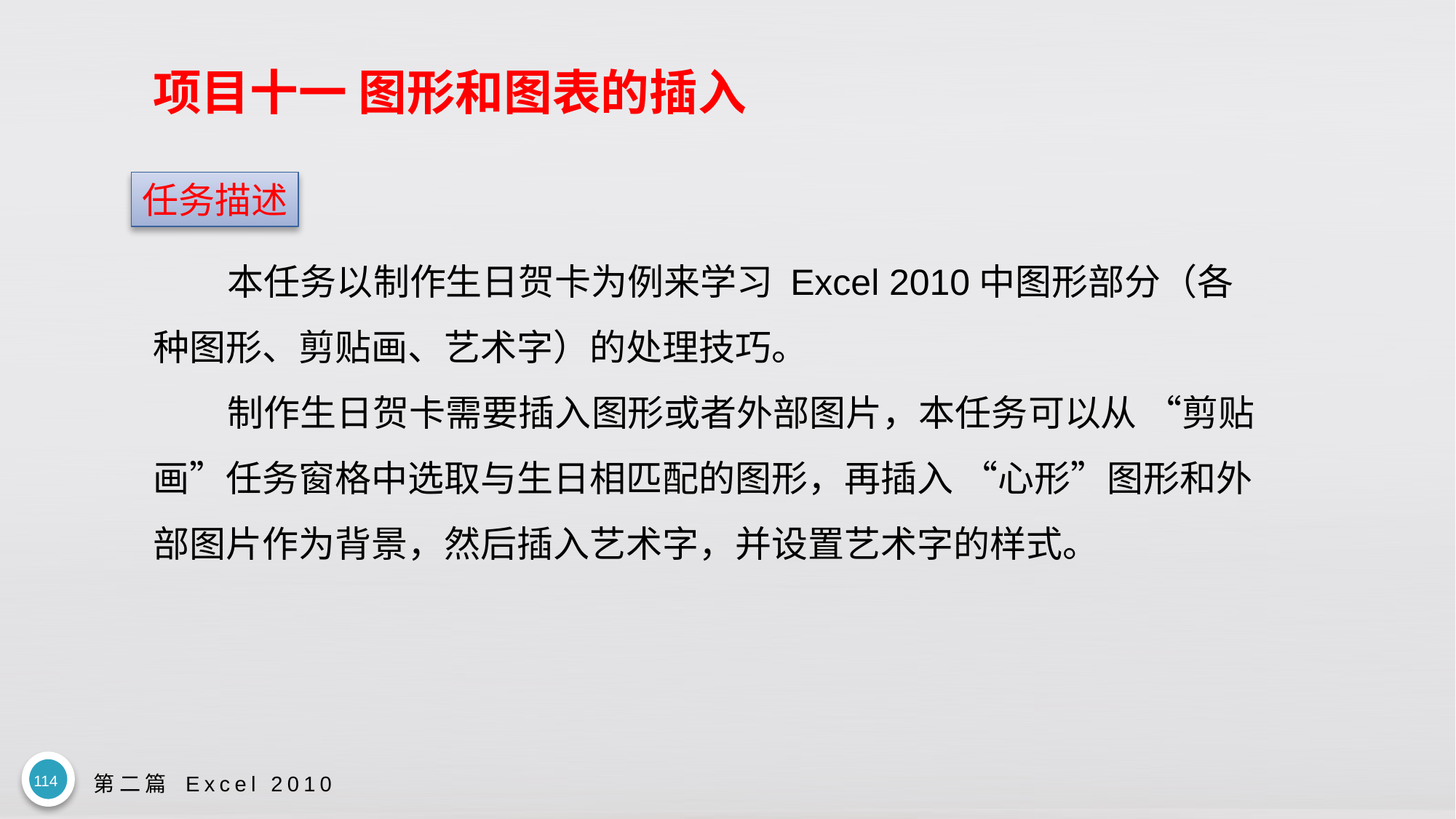

# 项目十一 图形和图表的插入
任务描述
本任务以制作生日贺卡为例来学习 Excel 2010中图形部分（各种图形、剪贴画、艺术字）的处理技巧。
制作生日贺卡需要插入图形或者外部图片，本任务可以从 “剪贴画”任务窗格中选取与生日相匹配的图形，再插入 “心形”图形和外部图片作为背景，然后插入艺术字，并设置艺术字的样式。
114